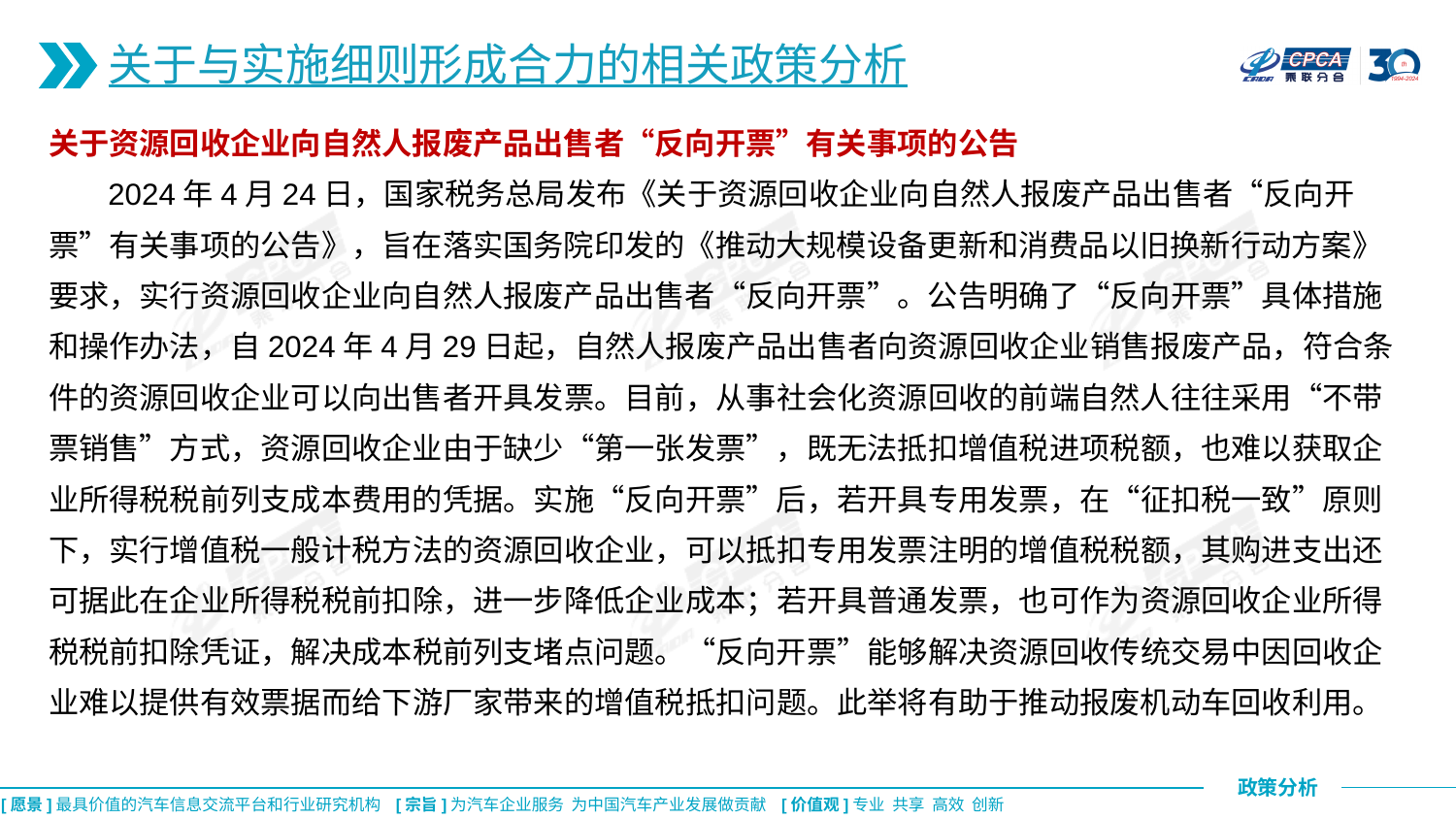

关于与实施细则形成合力的相关政策分析
关于资源回收企业向自然人报废产品出售者“反向开票”有关事项的公告
       2024年4月24日，国家税务总局发布《关于资源回收企业向自然人报废产品出售者“反向开票”有关事项的公告》，旨在落实国务院印发的《推动大规模设备更新和消费品以旧换新行动方案》要求，实行资源回收企业向自然人报废产品出售者“反向开票”。公告明确了“反向开票”具体措施和操作办法，自2024年4月29日起，自然人报废产品出售者向资源回收企业销售报废产品，符合条件的资源回收企业可以向出售者开具发票。目前，从事社会化资源回收的前端自然人往往采用“不带票销售”方式，资源回收企业由于缺少“第一张发票”，既无法抵扣增值税进项税额，也难以获取企业所得税税前列支成本费用的凭据。实施“反向开票”后，若开具专用发票，在“征扣税一致”原则下，实行增值税一般计税方法的资源回收企业，可以抵扣专用发票注明的增值税税额，其购进支出还可据此在企业所得税税前扣除，进一步降低企业成本；若开具普通发票，也可作为资源回收企业所得税税前扣除凭证，解决成本税前列支堵点问题。“反向开票”能够解决资源回收传统交易中因回收企业难以提供有效票据而给下游厂家带来的增值税抵扣问题。此举将有助于推动报废机动车回收利用。